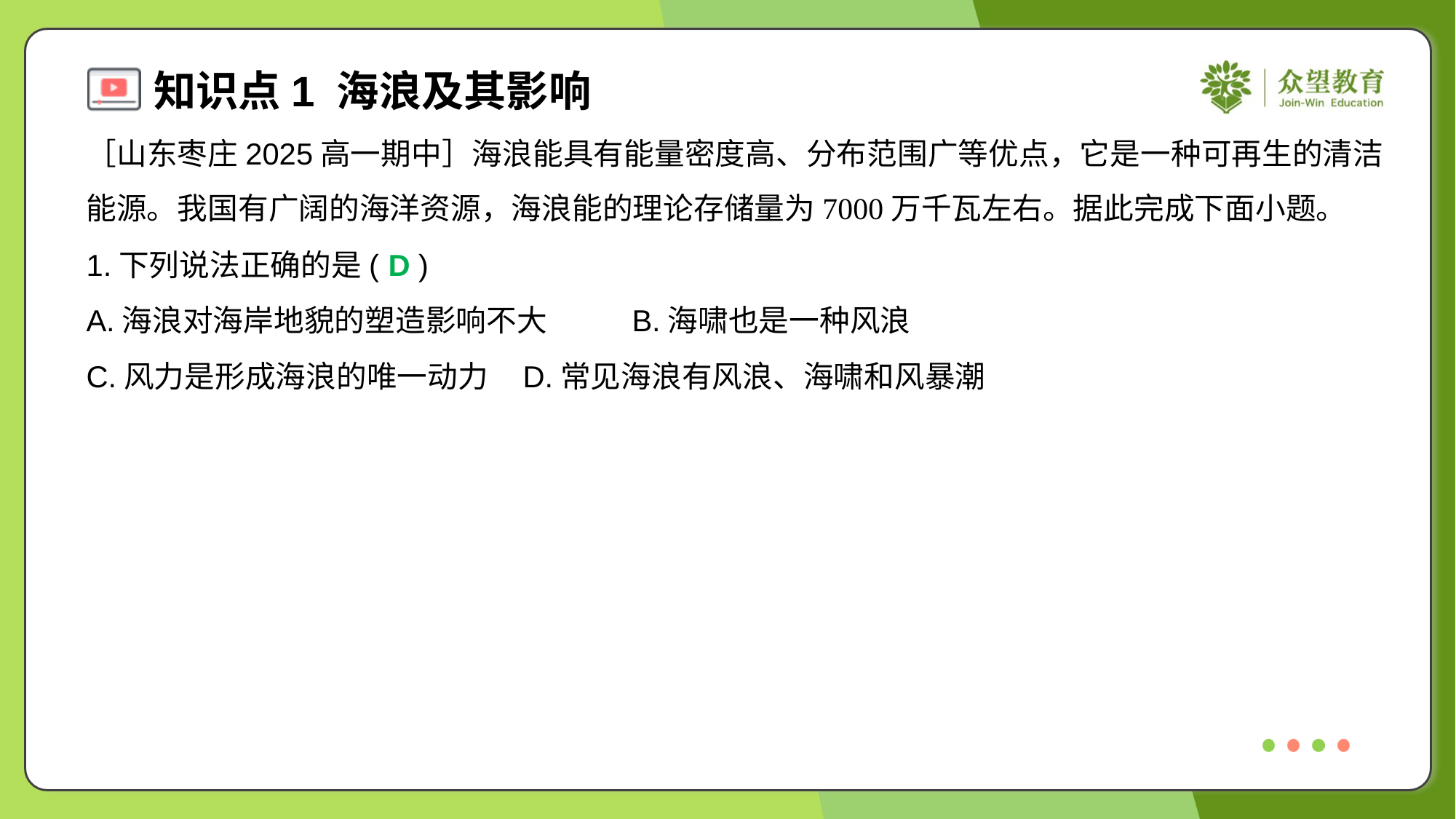

［山东枣庄2025高一期中］海浪能具有能量密度高、分布范围广等优点，它是一种可再生的清洁
能源。我国有广阔的海洋资源，海浪能的理论存储量为7000万千瓦左右。据此完成下面小题。
1.下列说法正确的是(     )
D
A.海浪对海岸地貌的塑造影响不大	B.海啸也是一种风浪
C.风力是形成海浪的唯一动力	D.常见海浪有风浪、海啸和风暴潮